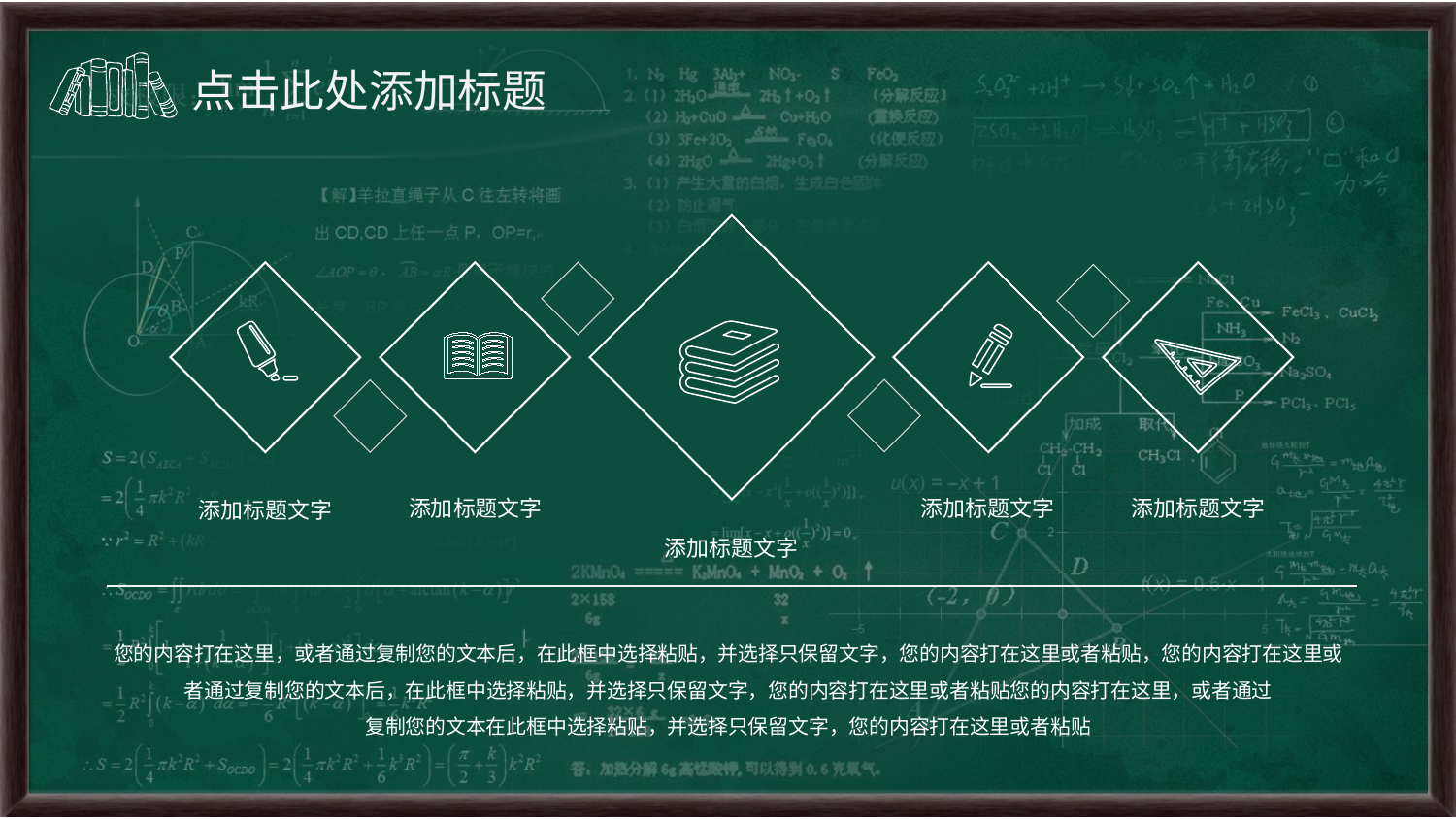

点击此处添加标题

添加标题文字
添加标题文字
添加标题文字
添加标题文字
添加标题文字
您的内容打在这里，或者通过复制您的文本后，在此框中选择粘贴，并选择只保留文字，您的内容打在这里或者粘贴，您的内容打在这里或者通过复制您的文本后，在此框中选择粘贴，并选择只保留文字，您的内容打在这里或者粘贴您的内容打在这里，或者通过
复制您的文本在此框中选择粘贴，并选择只保留文字，您的内容打在这里或者粘贴